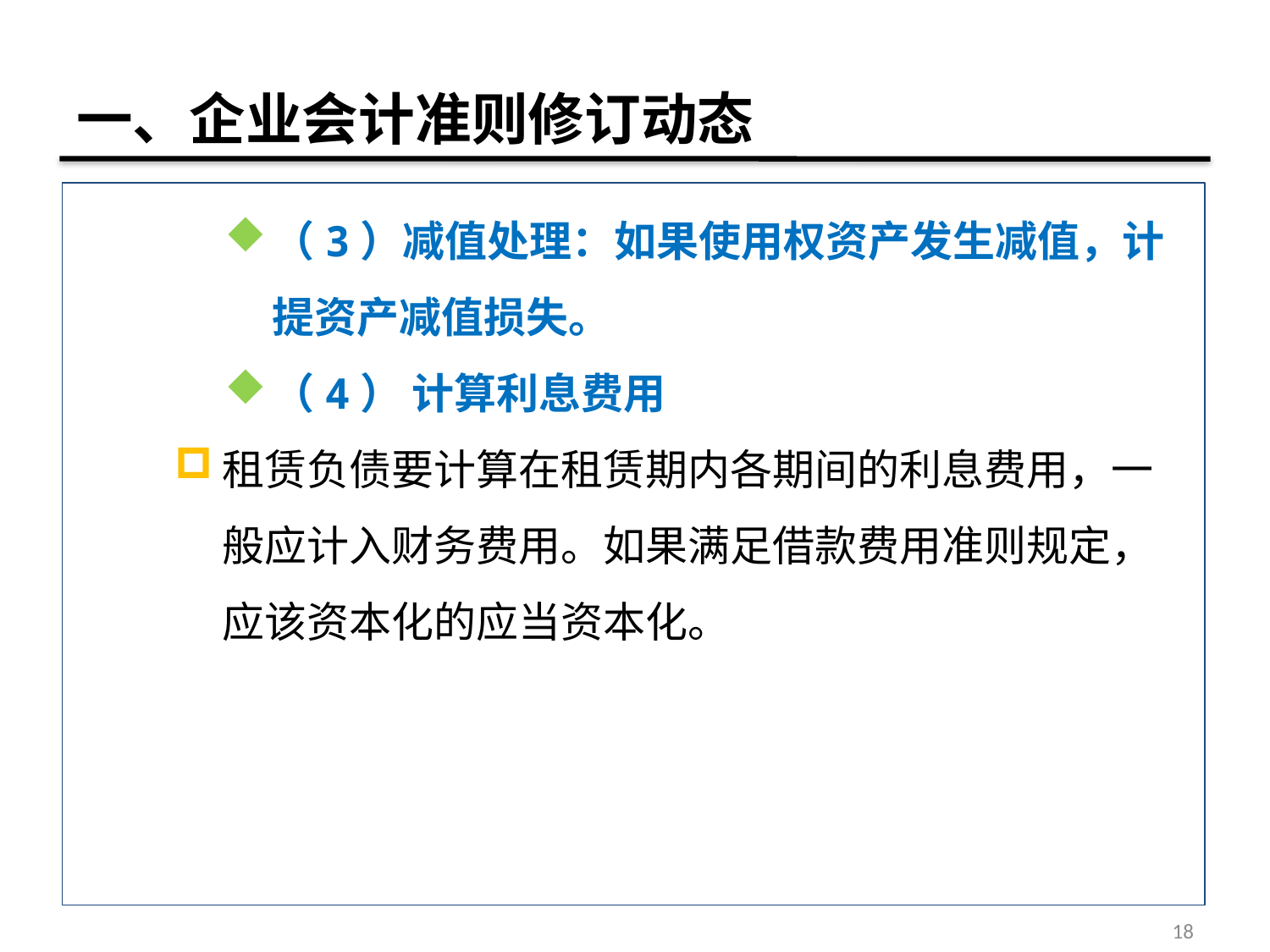

# 一、企业会计准则修订动态
（3）减值处理：如果使用权资产发生减值，计提资产减值损失。
（4） 计算利息费用
租赁负债要计算在租赁期内各期间的利息费用，一般应计入财务费用。如果满足借款费用准则规定，应该资本化的应当资本化。
18